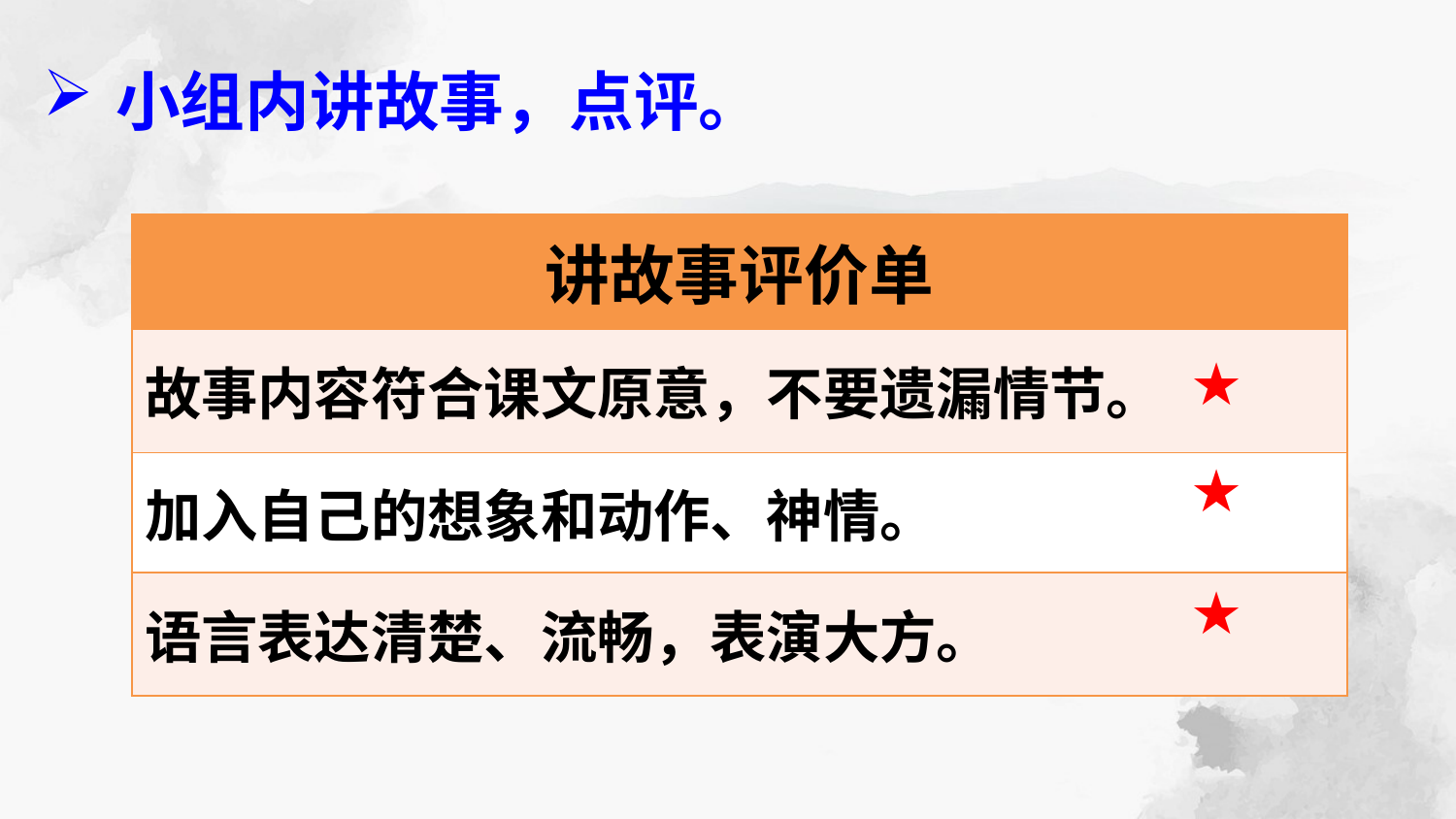

小组内讲故事，点评。
| 讲故事评价单 |  |
| --- | --- |
| 故事内容符合课文原意，不要遗漏情节。 | ★ |
| 加入自己的想象和动作、神情。 | ★ |
| 语言表达清楚、流畅，表演大方。 | ★ |